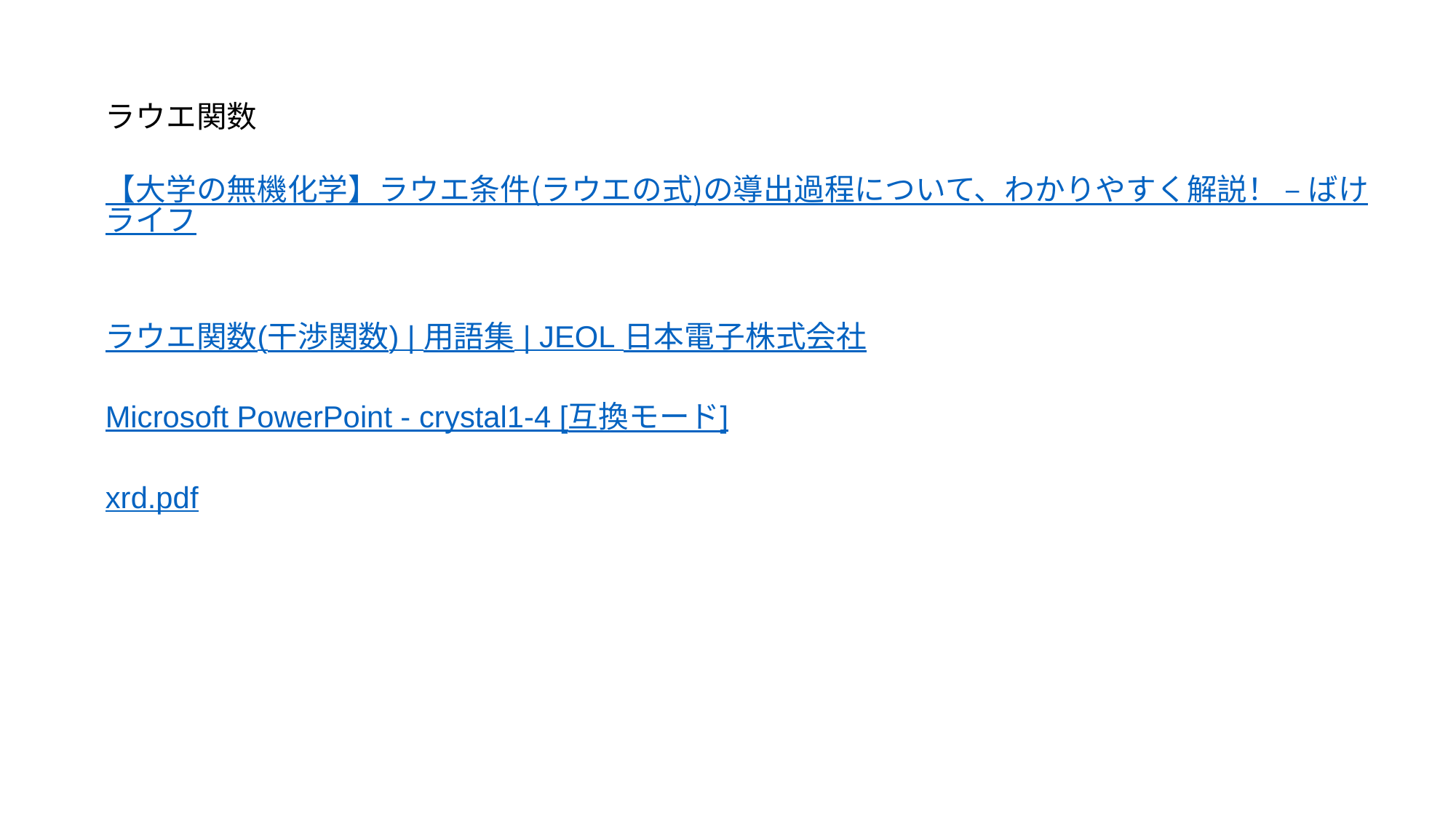

ラウエ関数

【大学の無機化学】ラウエ条件(ラウエの式)の導出過程について、わかりやすく解説！ – ばけライフ

ラウエ関数(干渉関数) | 用語集 | JEOL 日本電子株式会社

Microsoft PowerPoint - crystal1-4 [互換モード]

xrd.pdf